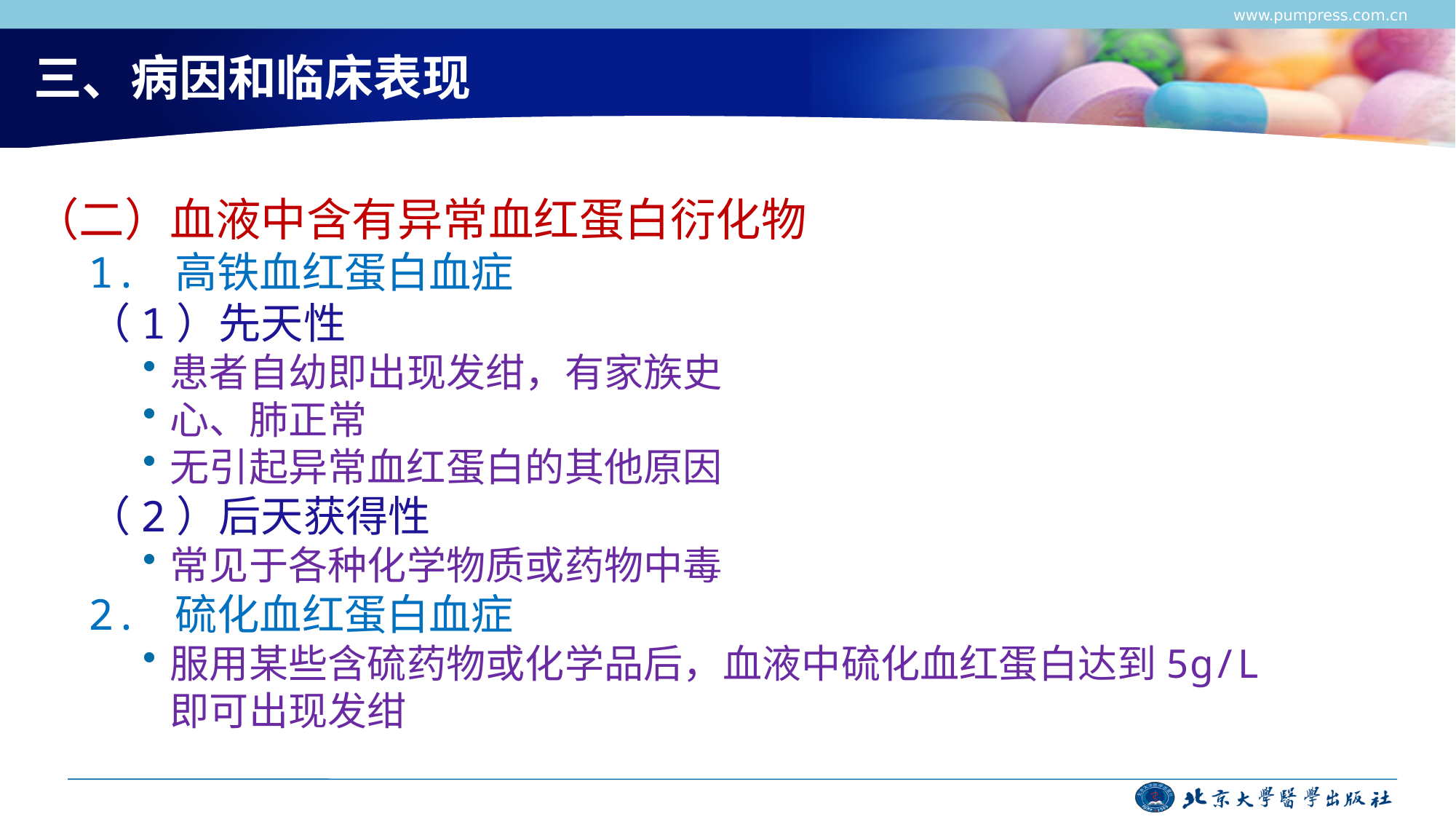

www.pumpress.com.cn
# 三、病因和临床表现
（二）血液中含有异常血红蛋白衍化物
1. 高铁血红蛋白血症
（1）先天性
患者自幼即出现发绀，有家族史
心、肺正常
无引起异常血红蛋白的其他原因
（2）后天获得性
常见于各种化学物质或药物中毒
2. 硫化血红蛋白血症
服用某些含硫药物或化学品后，血液中硫化血红蛋白达到5g/L即可出现发绀